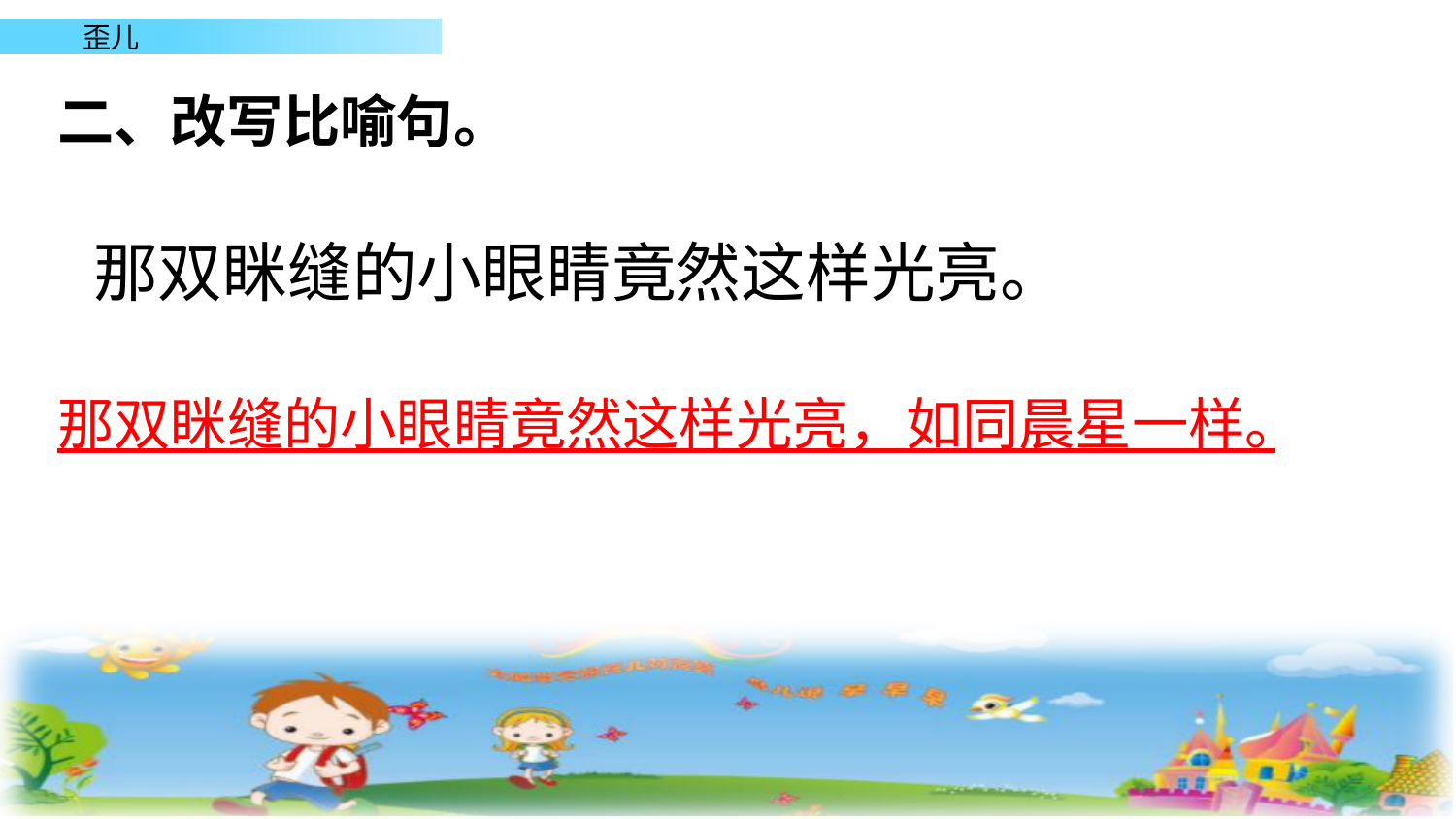

二、改写比喻句。
那双眯缝的小眼睛竟然这样光亮。
那双眯缝的小眼睛竟然这样光亮，如同晨星一样。